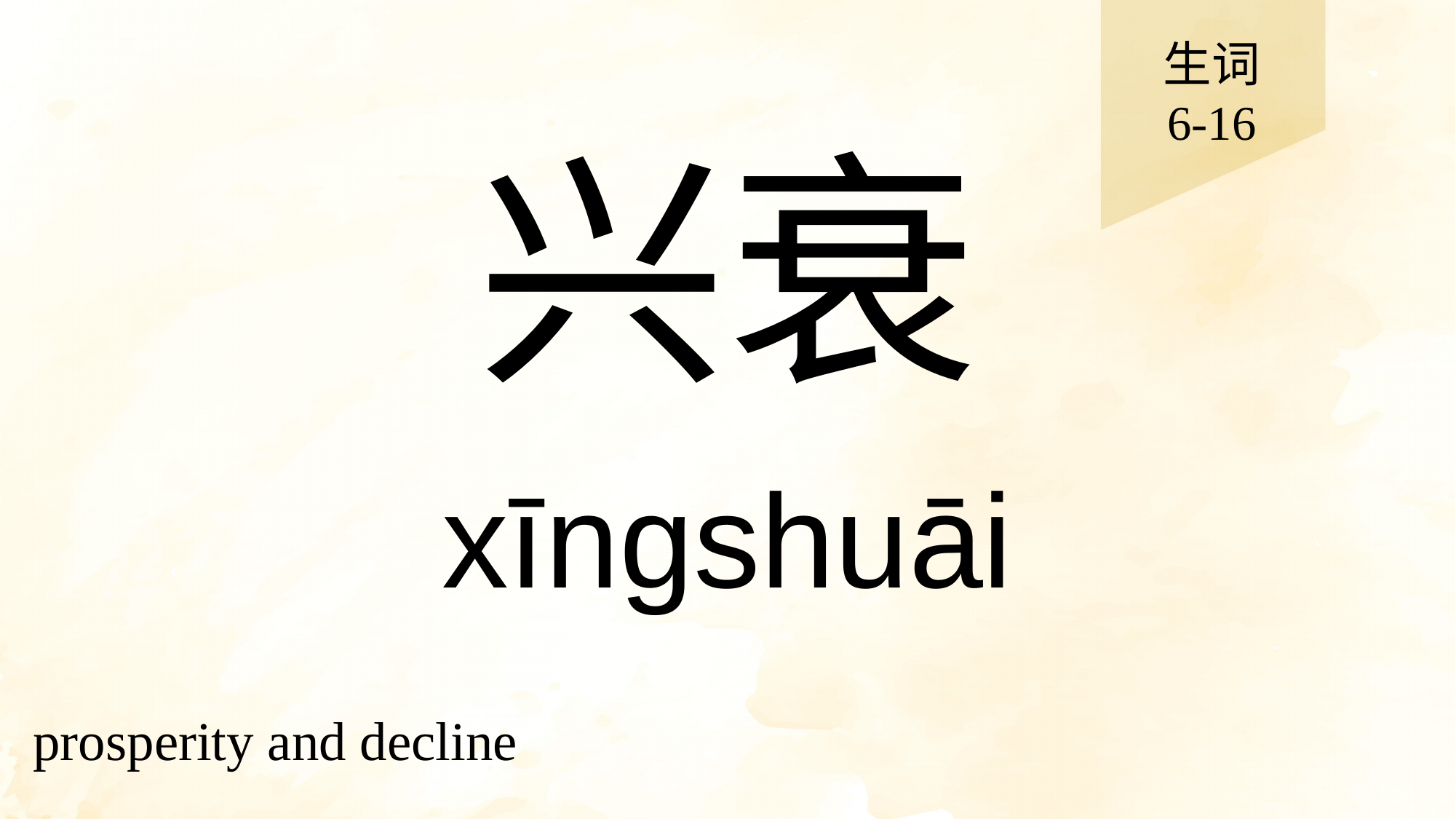

生词
6-16
# 兴衰
xīngshuāi
prosperity and decline